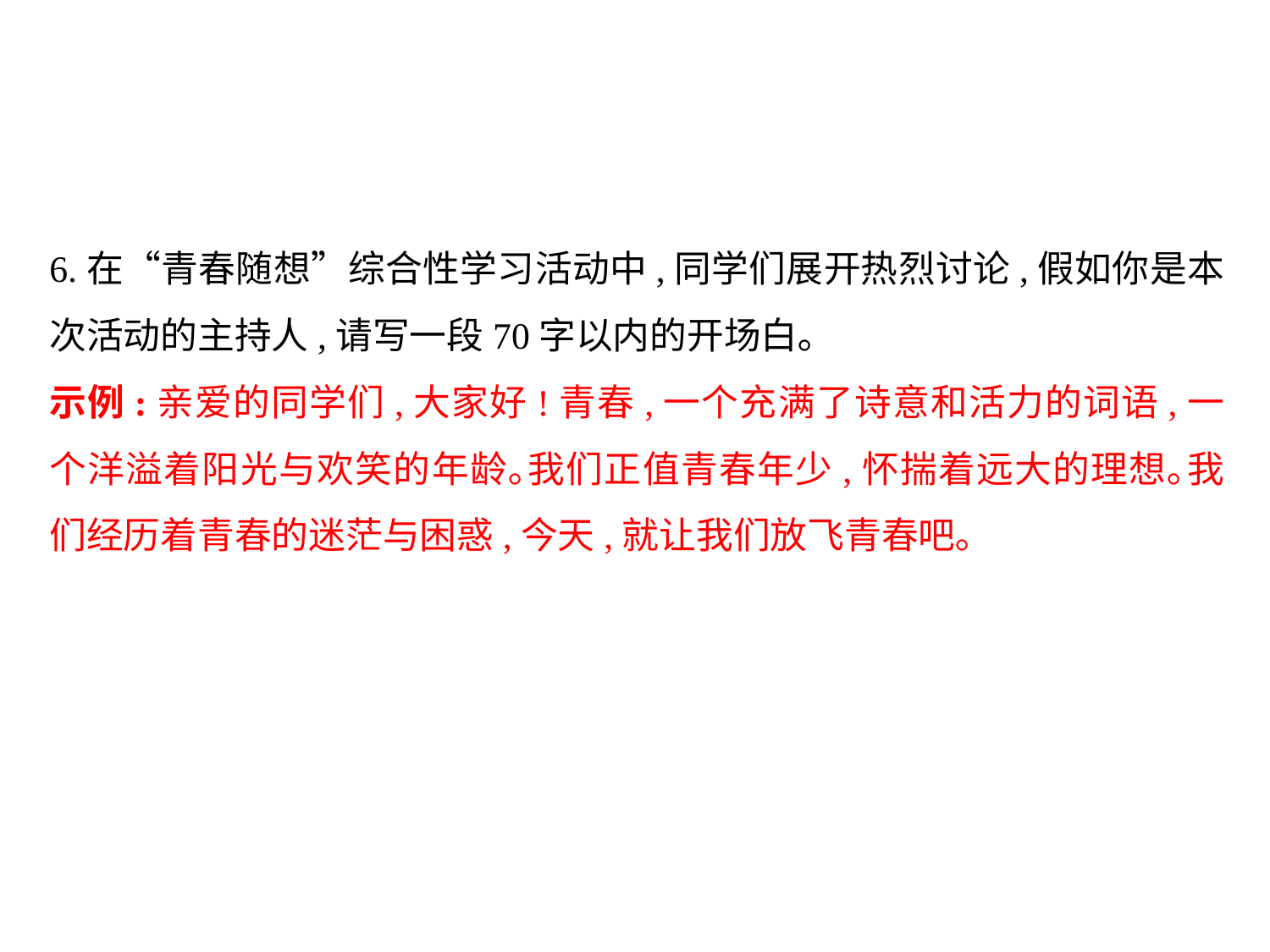

6.在“青春随想”综合性学习活动中,同学们展开热烈讨论,假如你是本次活动的主持人,请写一段70字以内的开场白｡
示例:亲爱的同学们,大家好!青春,一个充满了诗意和活力的词语,一个洋溢着阳光与欢笑的年龄｡我们正值青春年少,怀揣着远大的理想｡我们经历着青春的迷茫与困惑,今天,就让我们放飞青春吧｡